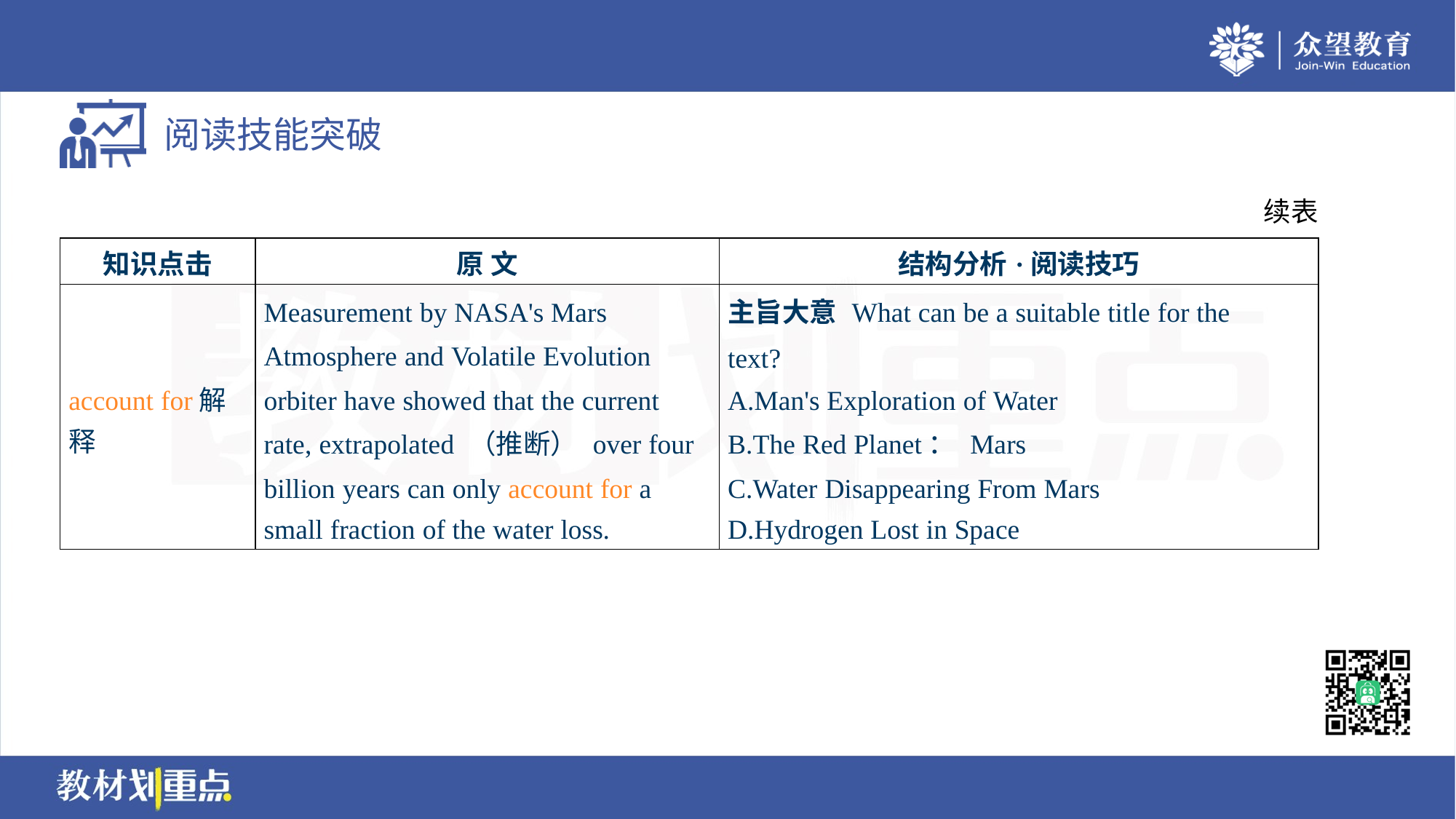

续表
| 知识点击 | 原 文 | 结构分析·阅读技巧 |
| --- | --- | --- |
| account for解 释 | Measurement by NASA's Mars Atmosphere and Volatile Evolution orbiter have showed that the current rate, extrapolated （推断） over four billion years can only account for a small fraction of the water loss. | 主旨大意 What can be a suitable title for the text? A.Man's Exploration of Water B.The Red Planet： Mars C.Water Disappearing From Mars D.Hydrogen Lost in Space |